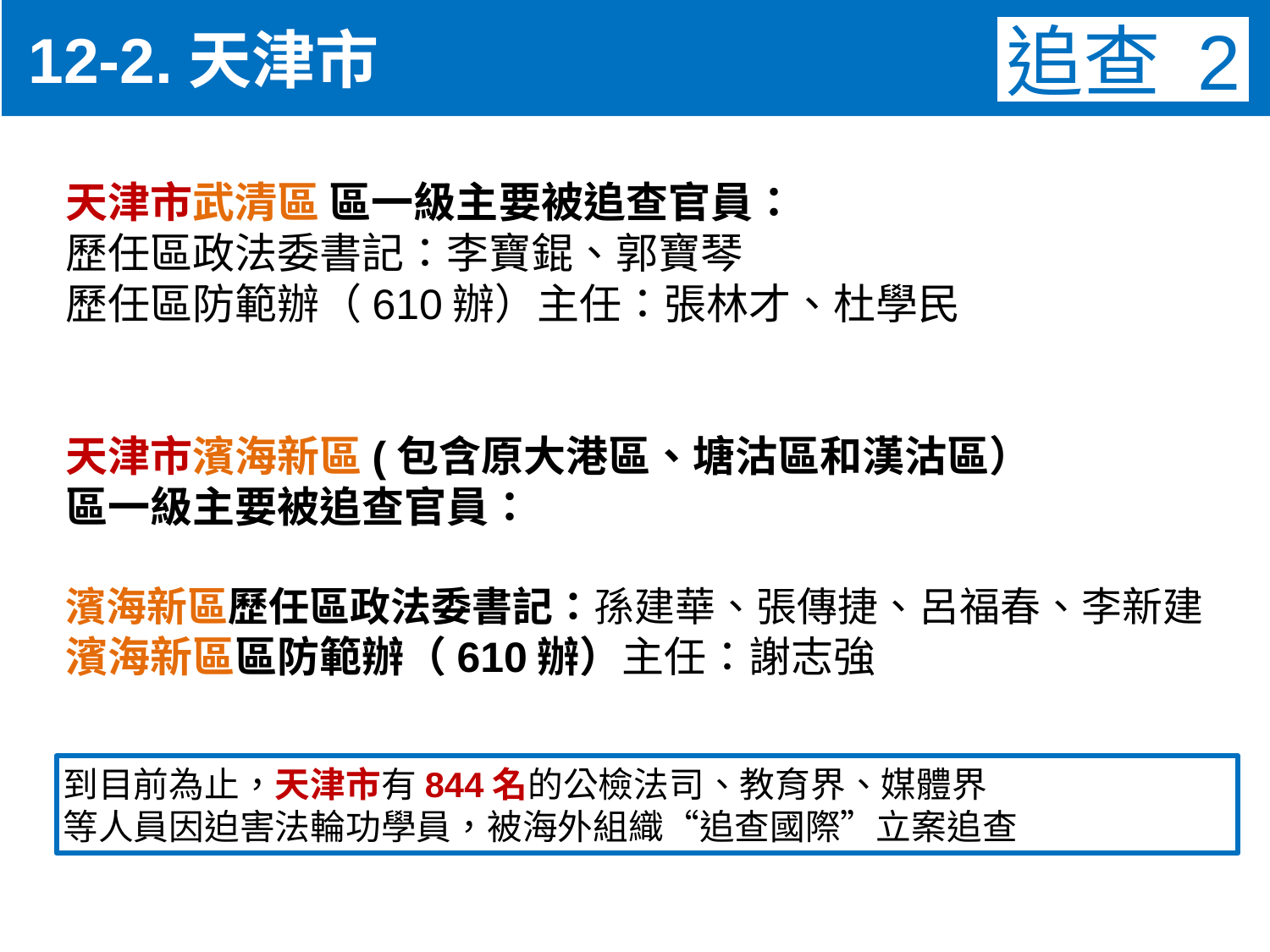

12-2.天津市
追查 2
天津市武清區 區一級主要被追查官員：
歷任區政法委書記：李寶錕、郭寶琴
歷任區防範辦（610辦）主任：張林才、杜學民

天津市濱海新區(包含原大港區、塘沽區和漢沽區）
區一級主要被追查官員：

濱海新區歷任區政法委書記：孫建華、張傳捷、呂福春、李新建
濱海新區區防範辦（610辦）主任：謝志強
到目前為止，天津市有844名的公檢法司、教育界、媒體界
等人員因迫害法輪功學員，被海外組織“追查國際”立案追查